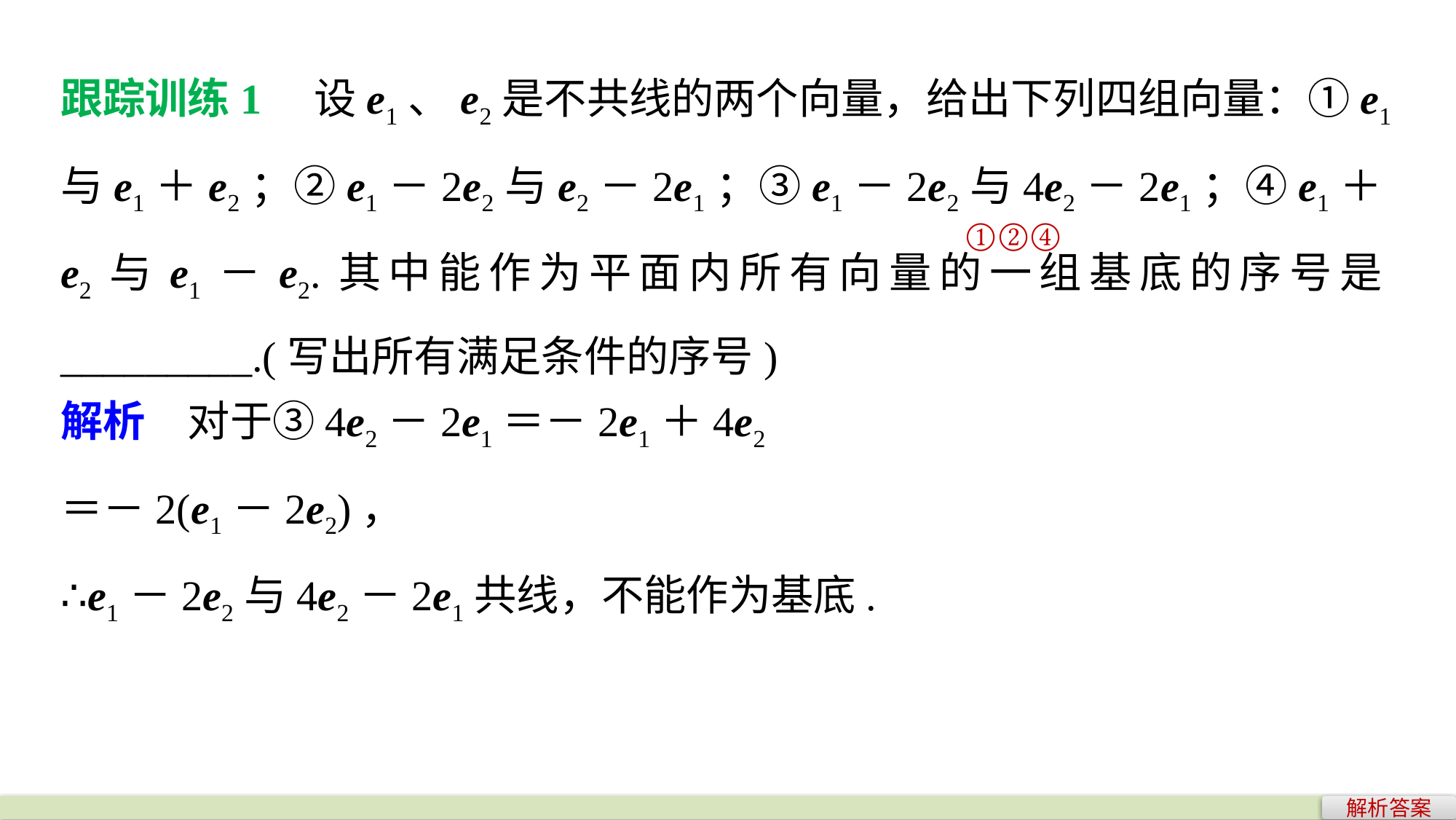

跟踪训练1　设e1、e2是不共线的两个向量，给出下列四组向量：①e1与e1＋e2；②e1－2e2与e2－2e1；③e1－2e2与4e2－2e1；④e1＋e2与e1－e2.其中能作为平面内所有向量的一组基底的序号是_________.(写出所有满足条件的序号)
①②④
解析　对于③4e2－2e1＝－2e1＋4e2
＝－2(e1－2e2)，
∴e1－2e2与4e2－2e1共线，不能作为基底.
解析答案